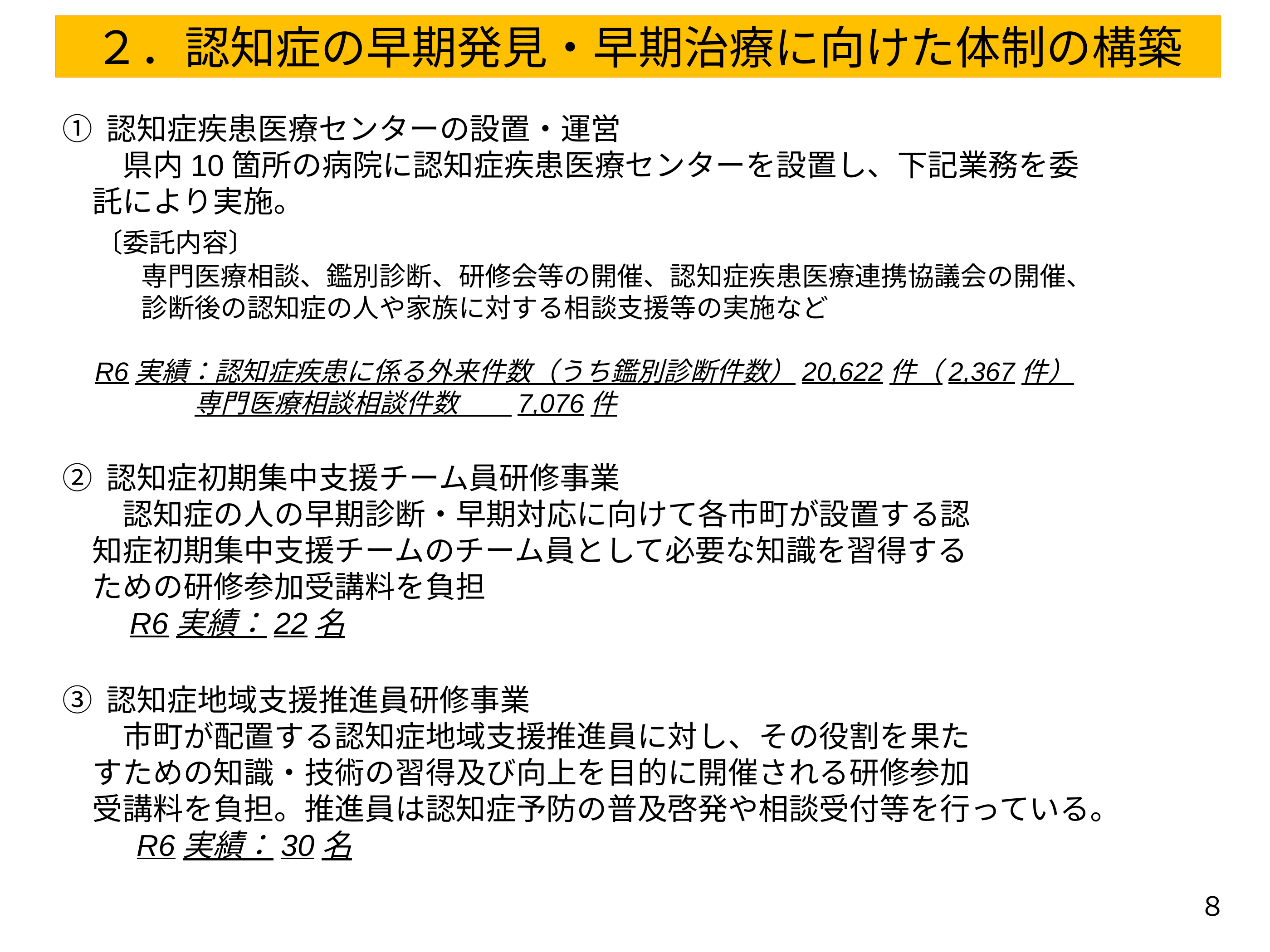

２．認知症の早期発見・早期治療に向けた体制の構築
① 認知症疾患医療センターの設置・運営
　　県内10箇所の病院に認知症疾患医療センターを設置し、下記業務を委
　託により実施。
　〔委託内容〕
　　　専門医療相談、鑑別診断、研修会等の開催、認知症疾患医療連携協議会の開催、
　　　診断後の認知症の人や家族に対する相談支援等の実施など

　R6実績：認知症疾患に係る外来件数（うち鑑別診断件数）20,622件（2,367件）
　　　　　専門医療相談相談件数　　7,076件

② 認知症初期集中支援チーム員研修事業
　　認知症の人の早期診断・早期対応に向けて各市町が設置する認
　知症初期集中支援チームのチーム員として必要な知識を習得する
　ための研修参加受講料を負担
　　R6実績：22名

③ 認知症地域支援推進員研修事業
　　市町が配置する認知症地域支援推進員に対し、その役割を果た
　すための知識・技術の習得及び向上を目的に開催される研修参加
　受講料を負担。推進員は認知症予防の普及啓発や相談受付等を行っている。
　　 R6実績：30名
８